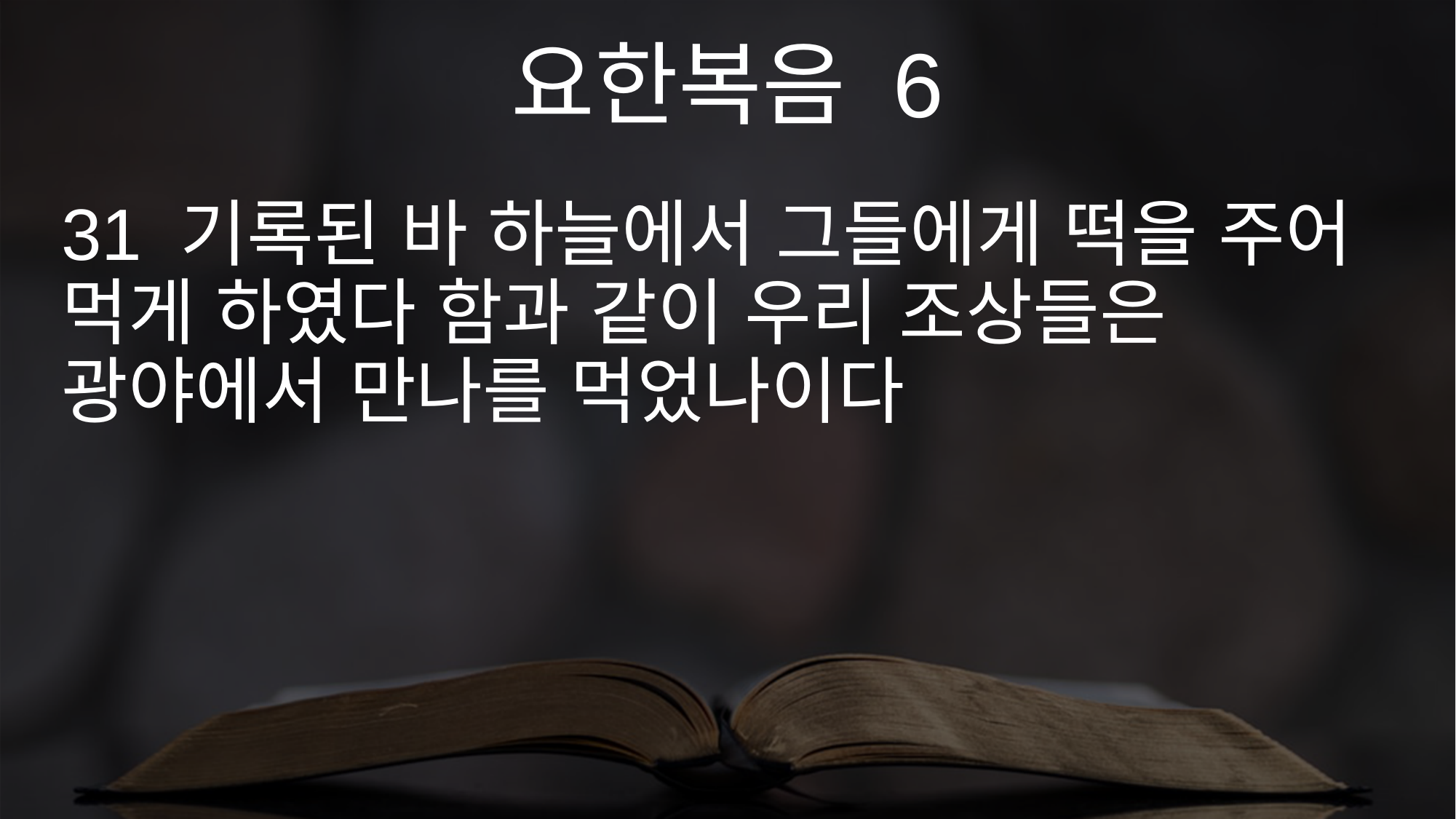

요한복음 6
31 기록된 바 하늘에서 그들에게 떡을 주어 먹게 하였다 함과 같이 우리 조상들은 광야에서 만나를 먹었나이다